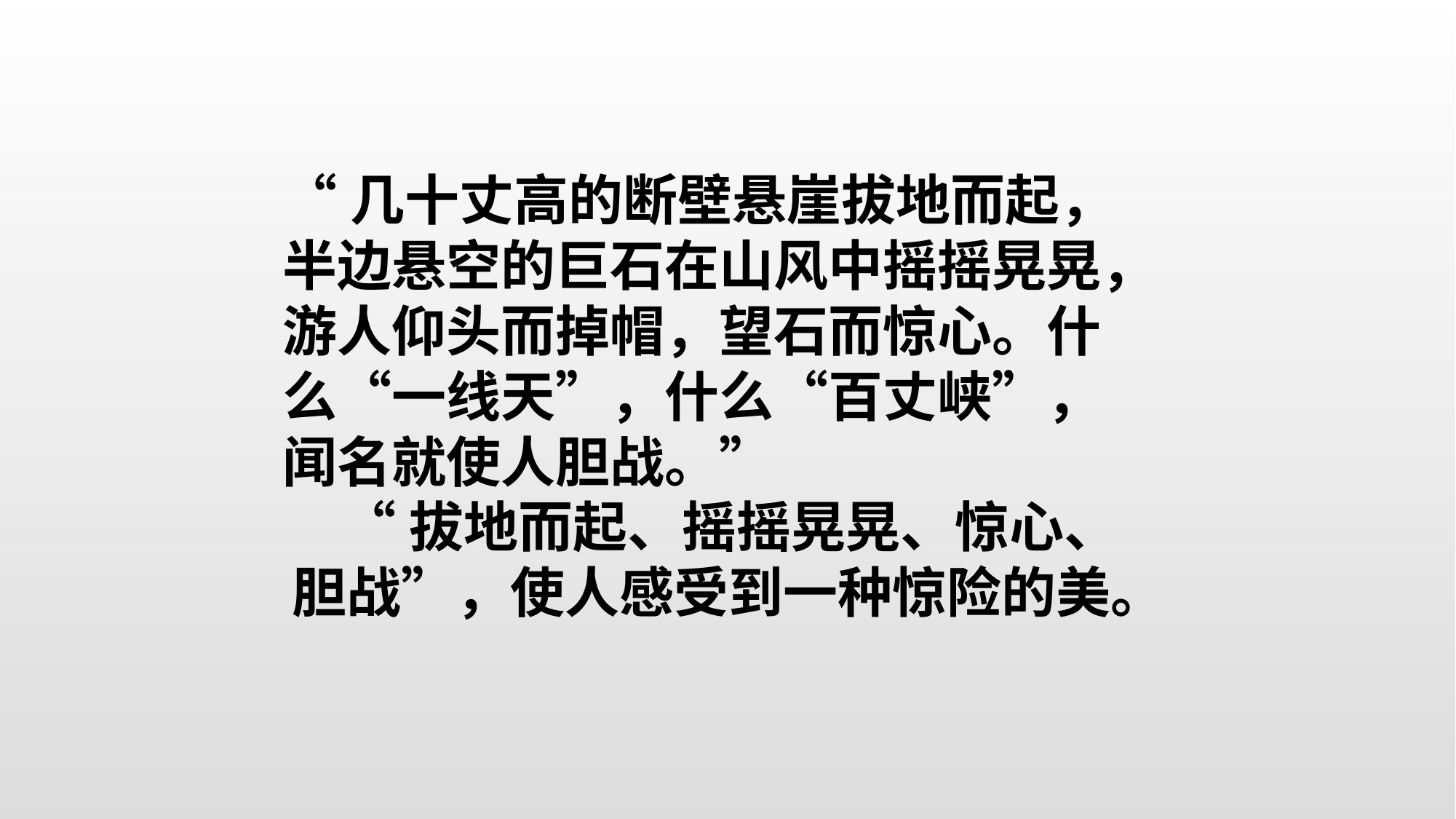

“几十丈高的断壁悬崖拔地而起，半边悬空的巨石在山风中摇摇晃晃，游人仰头而掉帽，望石而惊心。什么“一线天”，什么“百丈峡”，闻名就使人胆战。”
    “拔地而起、摇摇晃晃、惊心、胆战”，使人感受到一种惊险的美。